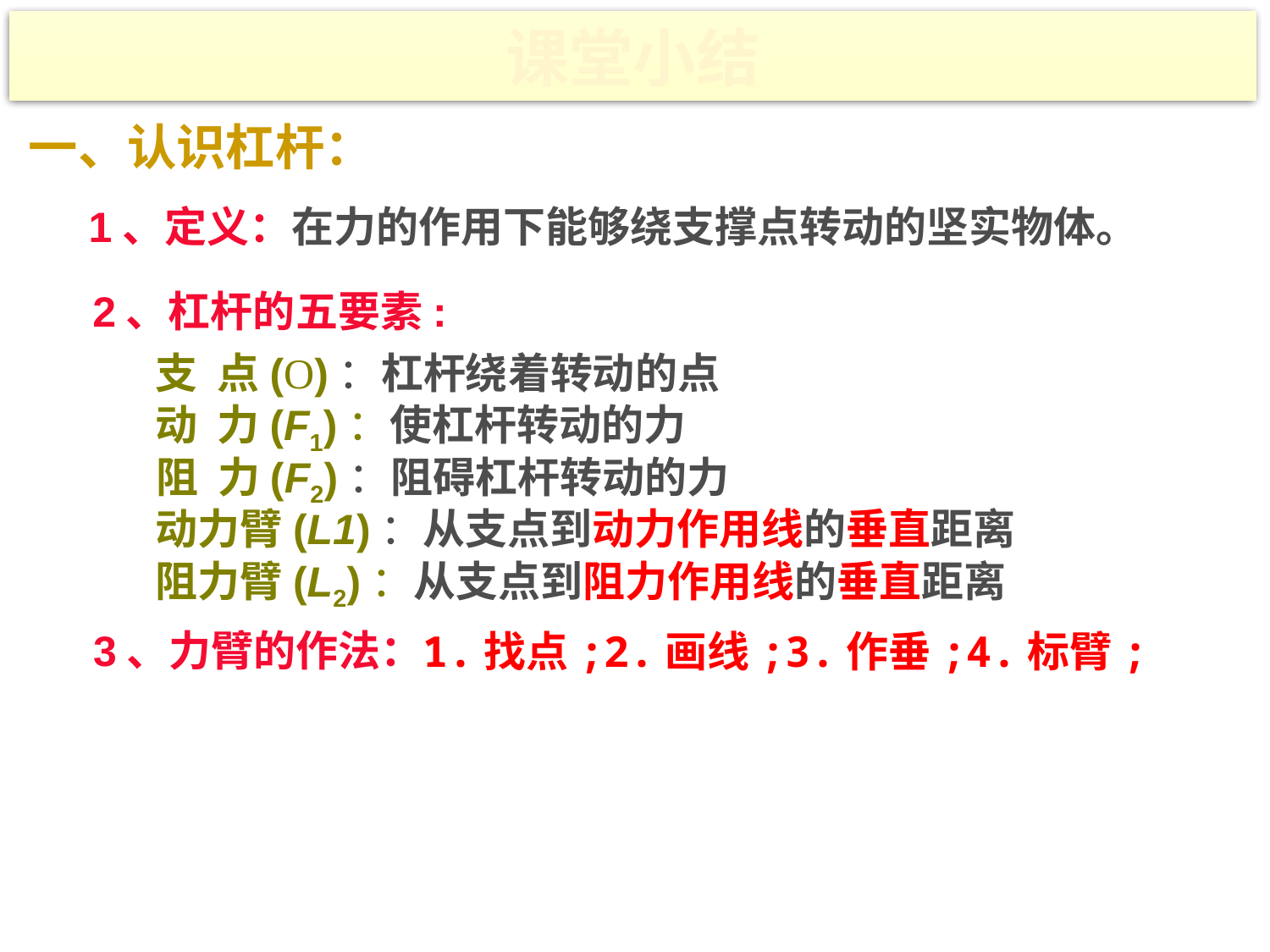

课堂小结
一、认识杠杆：
1、定义：在力的作用下能够绕支撑点转动的坚实物体。
2、杠杆的五要素:
支  点(O)：杠杆绕着转动的点
动  力(F1)：使杠杆转动的力
阻  力(F2)：阻碍杠杆转动的力
动力臂(L1)：从支点到动力作用线的垂直距离
阻力臂(L2)：从支点到阻力作用线的垂直距离
3、力臂的作法：
1.找点;2.画线;3.作垂;4.标臂;